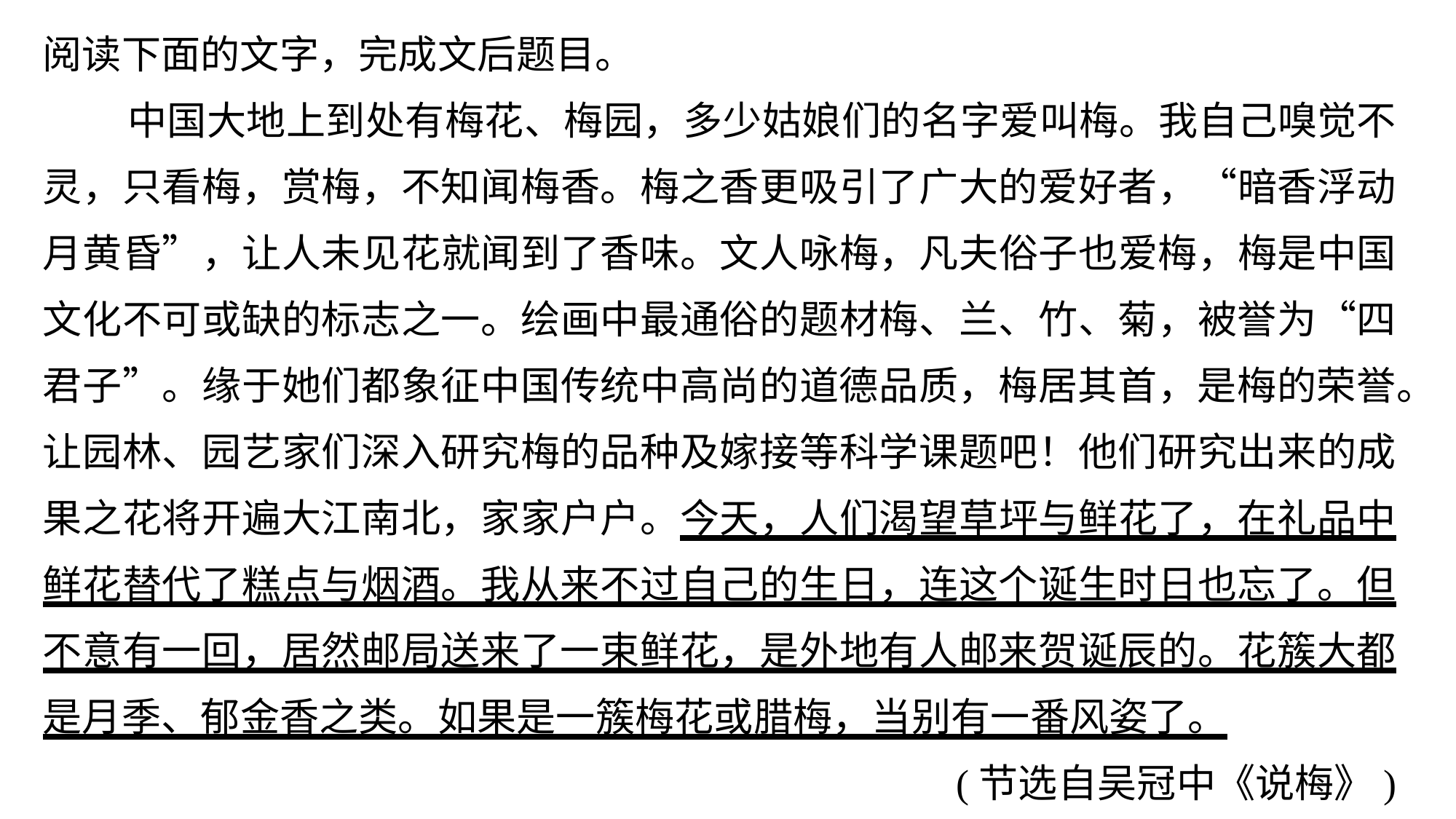

阅读下面的文字，完成文后题目。
中国大地上到处有梅花、梅园，多少姑娘们的名字爱叫梅。我自己嗅觉不灵，只看梅，赏梅，不知闻梅香。梅之香更吸引了广大的爱好者，“暗香浮动月黄昏”，让人未见花就闻到了香味。文人咏梅，凡夫俗子也爱梅，梅是中国文化不可或缺的标志之一。绘画中最通俗的题材梅、兰、竹、菊，被誉为“四君子”。缘于她们都象征中国传统中高尚的道德品质，梅居其首，是梅的荣誉。让园林、园艺家们深入研究梅的品种及嫁接等科学课题吧！他们研究出来的成果之花将开遍大江南北，家家户户。今天，人们渴望草坪与鲜花了，在礼品中鲜花替代了糕点与烟酒。我从来不过自己的生日，连这个诞生时日也忘了。但不意有一回，居然邮局送来了一束鲜花，是外地有人邮来贺诞辰的。花簇大都是月季、郁金香之类。如果是一簇梅花或腊梅，当别有一番风姿了。
(节选自吴冠中《说梅》)